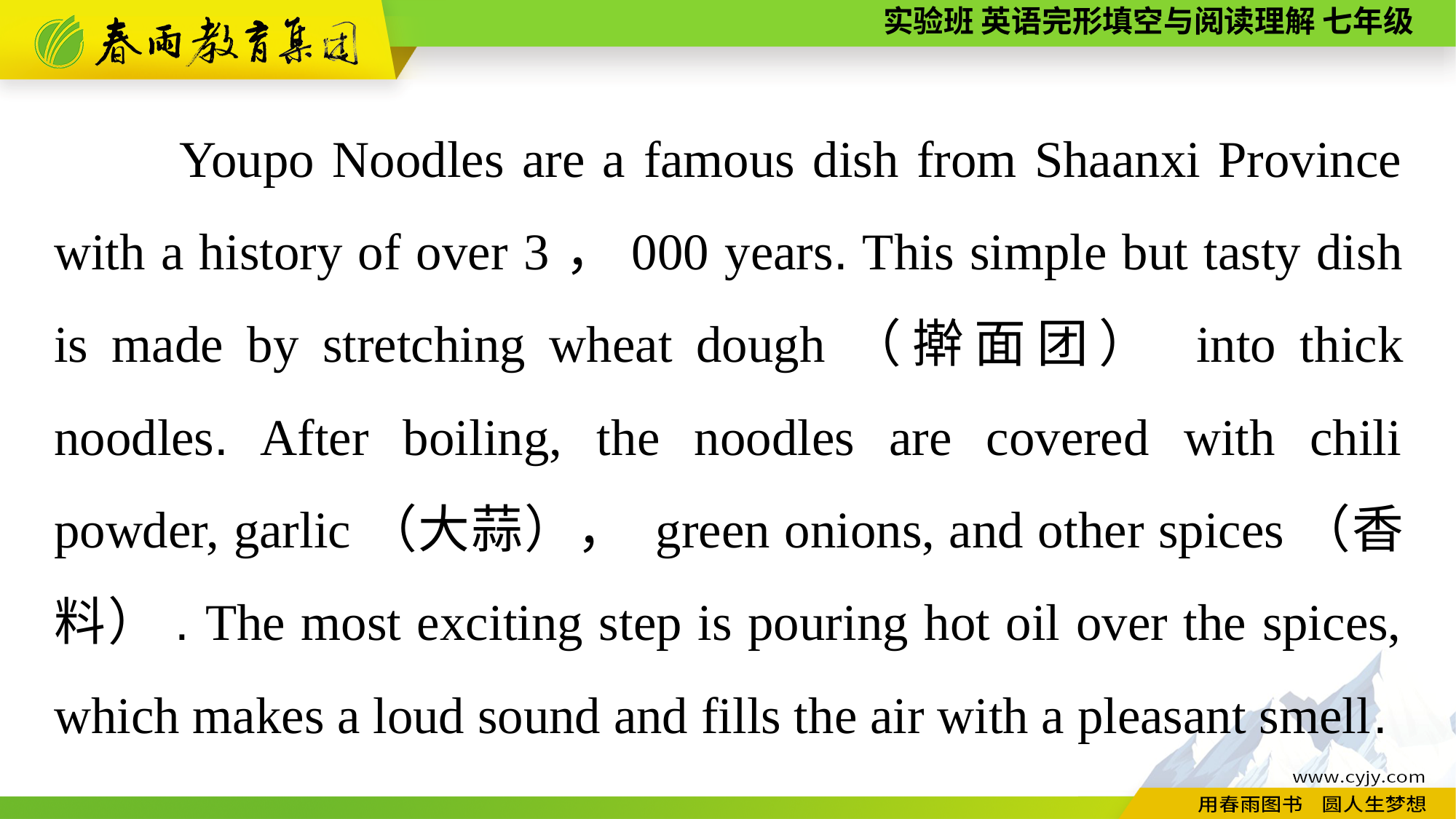

Youpo Noodles are a famous dish from Shaanxi Province with a history of over 3，000 years. This simple but tasty dish is made by stretching wheat dough（擀面团） into thick noodles. After boiling, the noodles are covered with chili powder, garlic（大蒜）， green onions, and other spices（香料）. The most exciting step is pouring hot oil over the spices, which makes a loud sound and fills the air with a pleasant smell.